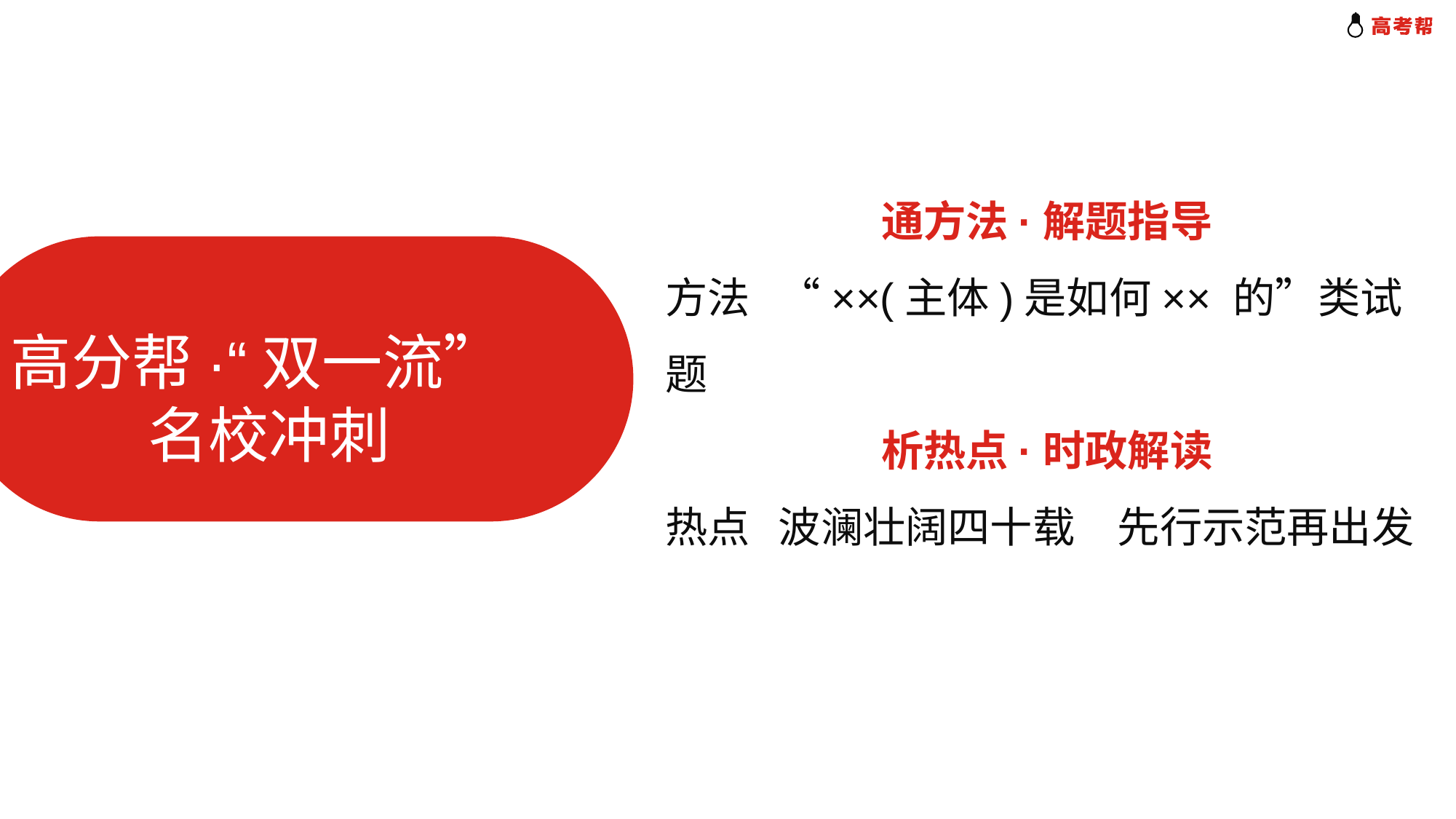

通方法·解题指导
方法   “××(主体)是如何×× 的”类试题
析热点·时政解读
热点   波澜壮阔四十载　先行示范再出发
高分帮·“双一流”
         名校冲刺